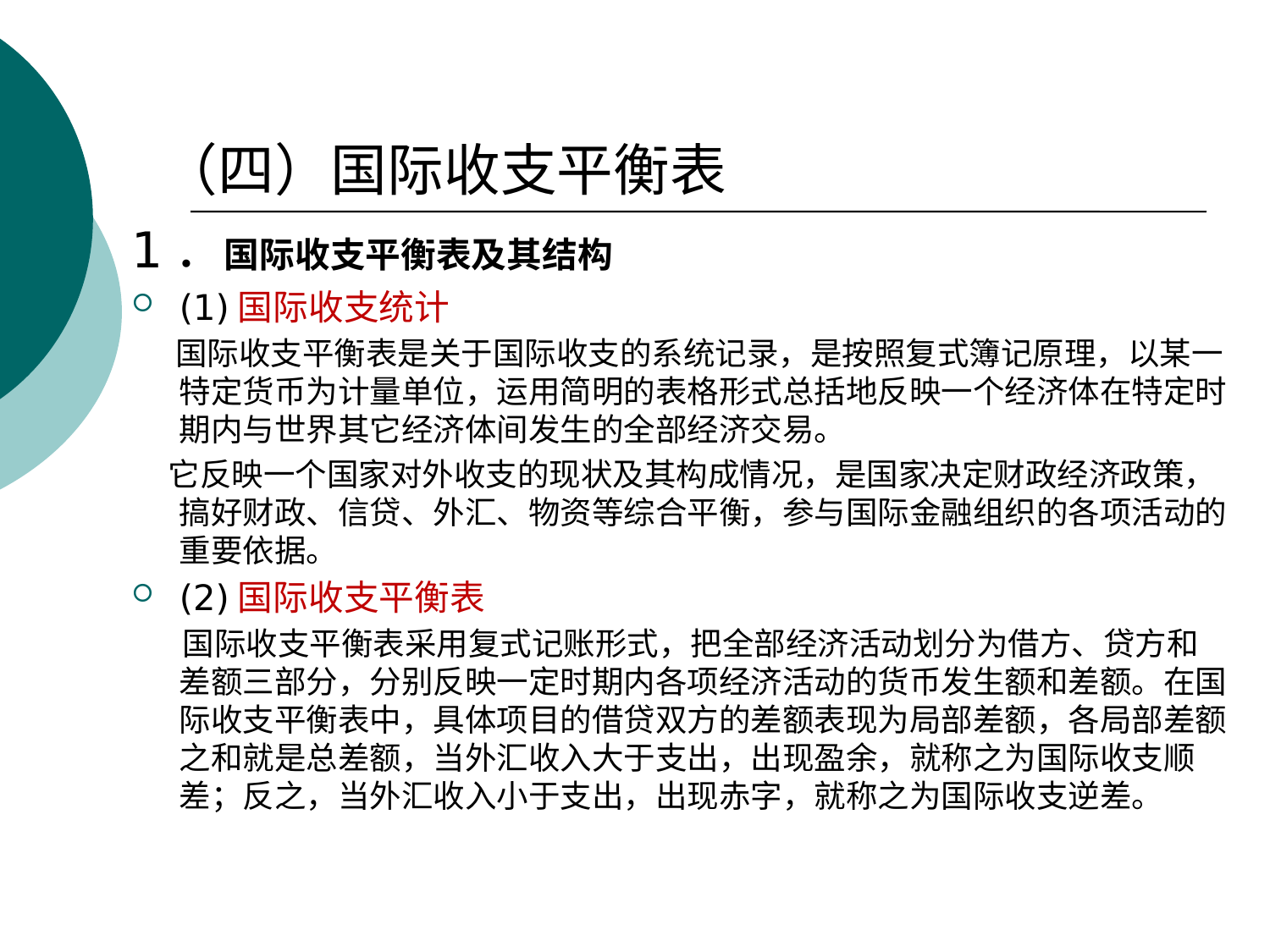

# （四）国际收支平衡表
1．国际收支平衡表及其结构
(1)国际收支统计
     国际收支平衡表是关于国际收支的系统记录，是按照复式簿记原理，以某一特定货币为计量单位，运用简明的表格形式总括地反映一个经济体在特定时期内与世界其它经济体间发生的全部经济交易。
    它反映一个国家对外收支的现状及其构成情况，是国家决定财政经济政策，搞好财政、信贷、外汇、物资等综合平衡，参与国际金融组织的各项活动的重要依据。
(2)国际收支平衡表
      国际收支平衡表采用复式记账形式，把全部经济活动划分为借方、贷方和差额三部分，分别反映一定时期内各项经济活动的货币发生额和差额。在国际收支平衡表中，具体项目的借贷双方的差额表现为局部差额，各局部差额之和就是总差额，当外汇收入大于支出，出现盈余，就称之为国际收支顺差；反之，当外汇收入小于支出，出现赤字，就称之为国际收支逆差。